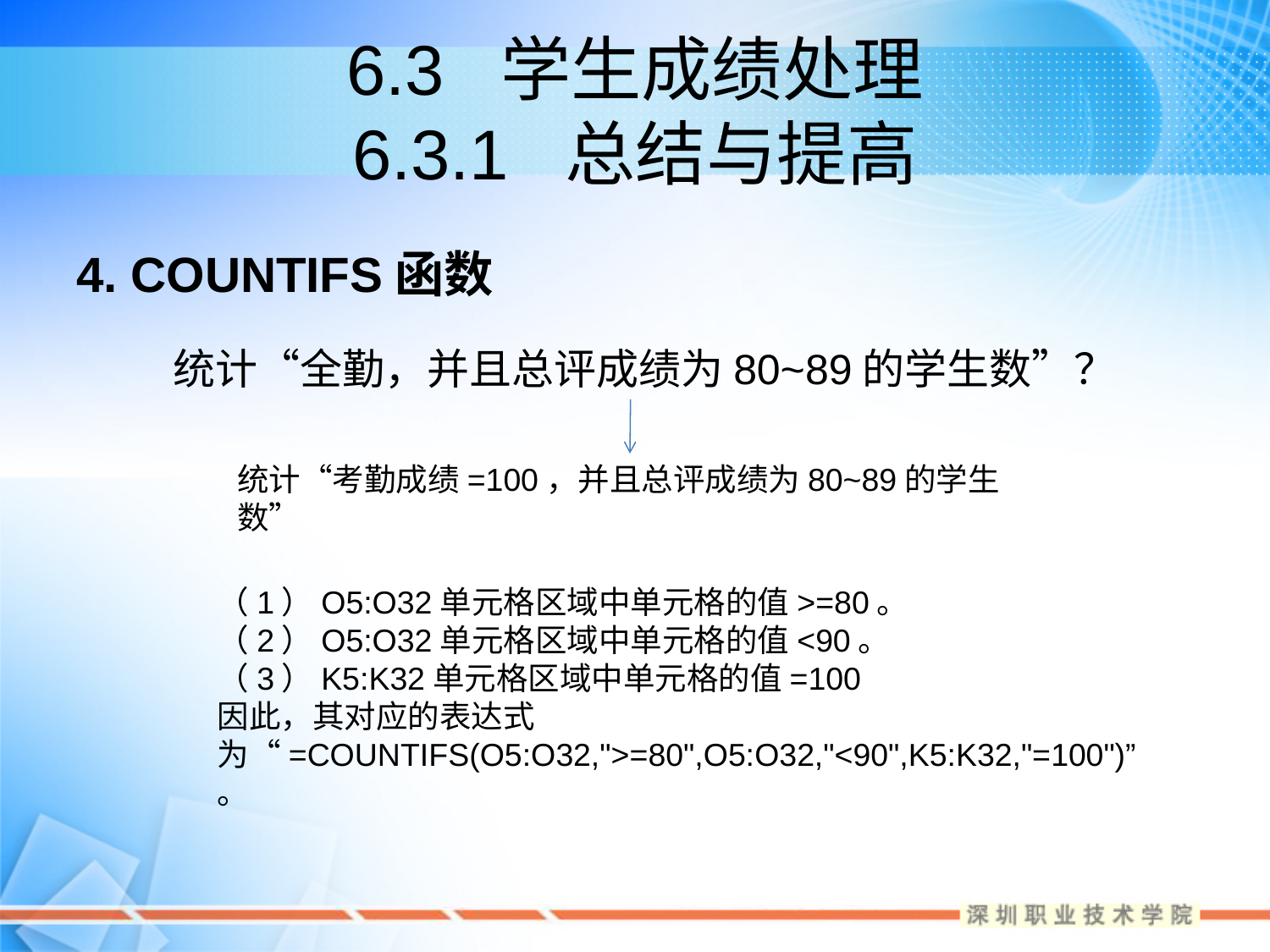

# 6.3  学生成绩处理 6.3.1  总结与提高

4. COUNTIFS函数
统计“全勤，并且总评成绩为80~89的学生数”？
统计“考勤成绩=100，并且总评成绩为80~89的学生数”
（1）O5:O32单元格区域中单元格的值>=80。
（2）O5:O32单元格区域中单元格的值<90。
（3）K5:K32单元格区域中单元格的值=100
因此，其对应的表达式为“=COUNTIFS(O5:O32,">=80",O5:O32,"<90",K5:K32,"=100")”。